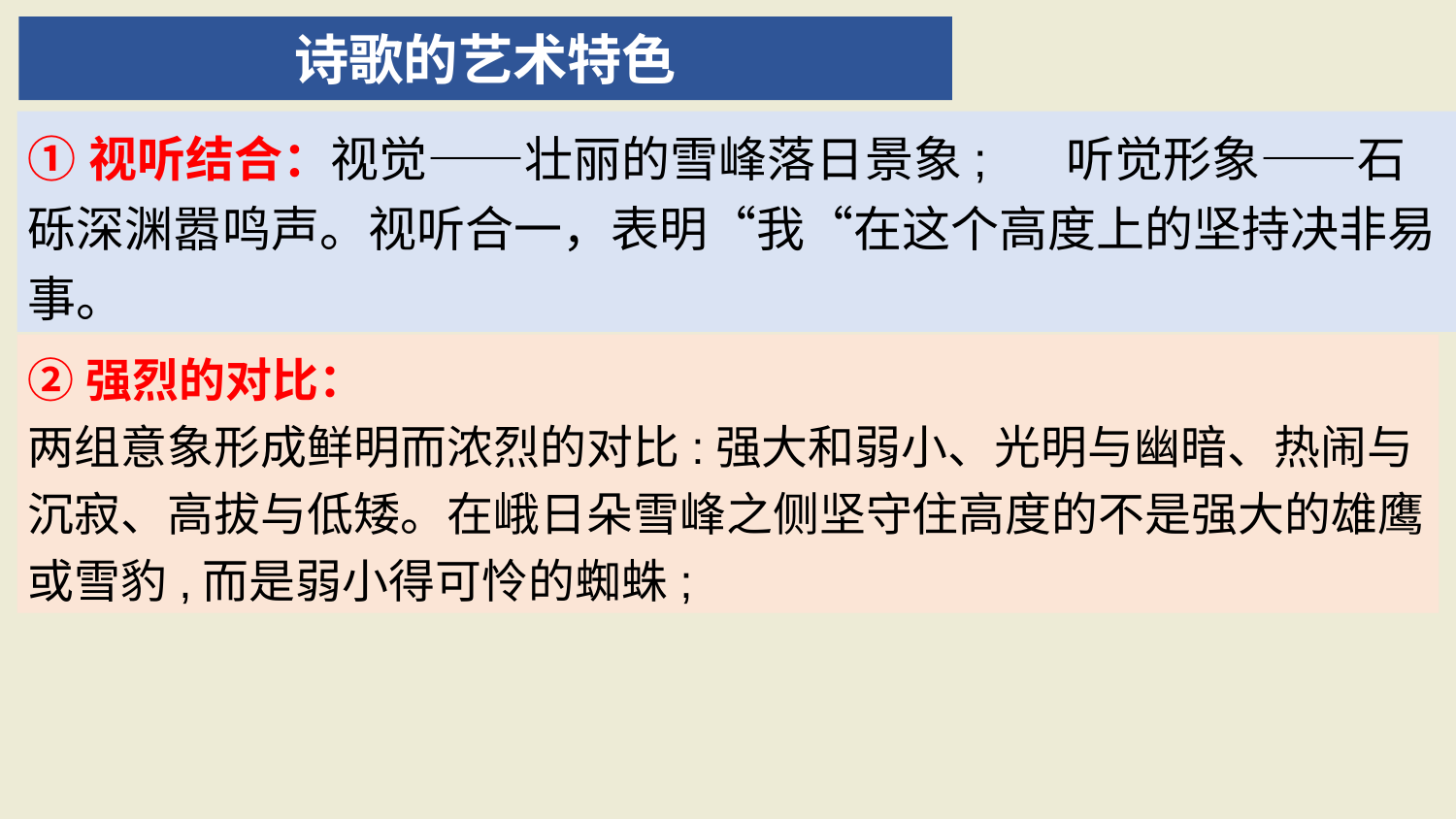

# 诗歌的艺术特色
①视听结合：视觉——壮丽的雪峰落日景象;     听觉形象——石砾深渊嚣鸣声。视听合一，表明“我“在这个高度上的坚持决非易事。
②强烈的对比：
两组意象形成鲜明而浓烈的对比:强大和弱小、光明与幽暗、热闹与沉寂、高拔与低矮。在峨日朵雪峰之侧坚守住高度的不是强大的雄鹰或雪豹,而是弱小得可怜的蜘蛛;